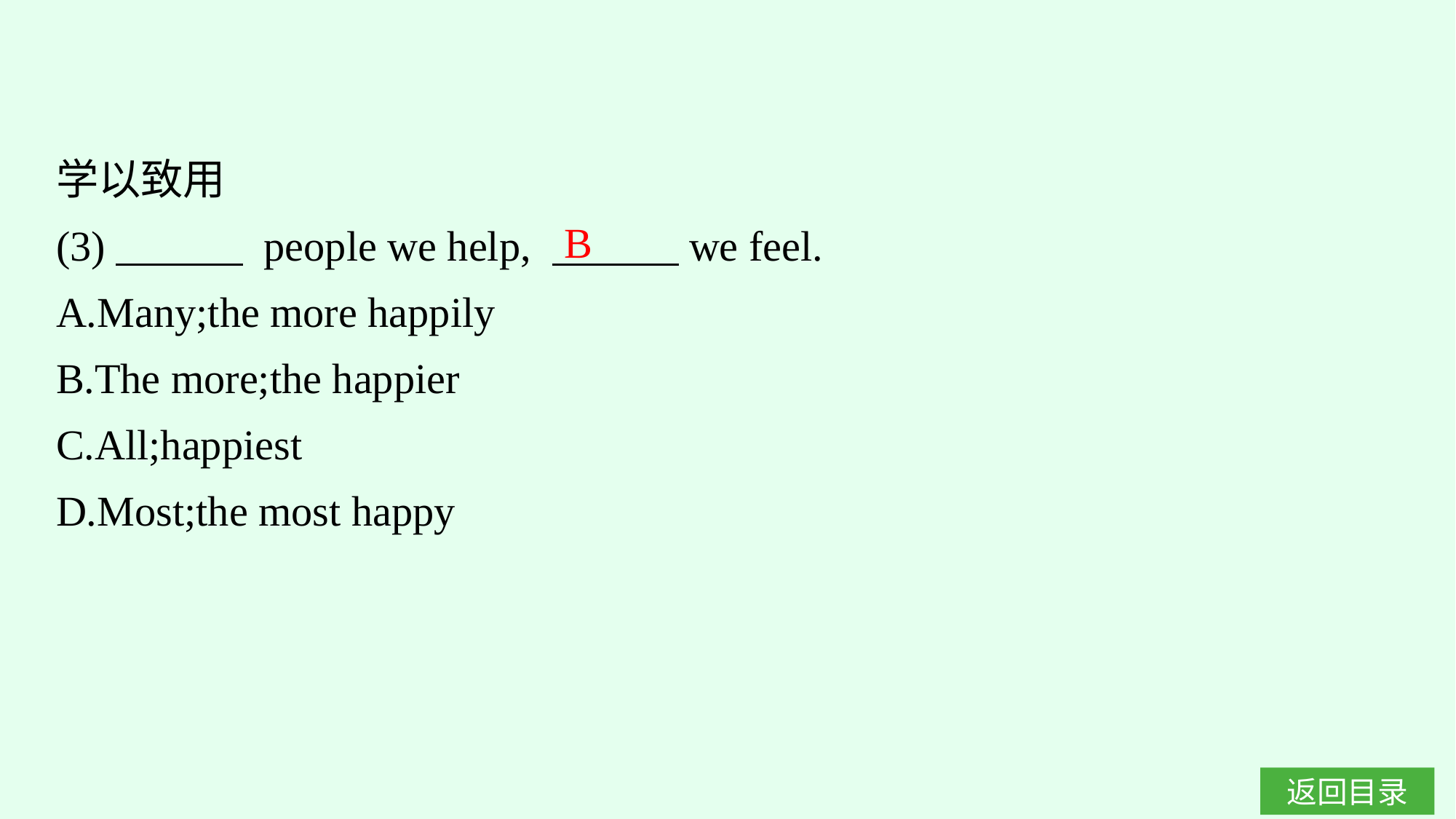

学以致用
(3)　　　 people we help, 　　　we feel.
A.Many;the more happily
B.The more;the happier
C.All;happiest
D.Most;the most happy
B